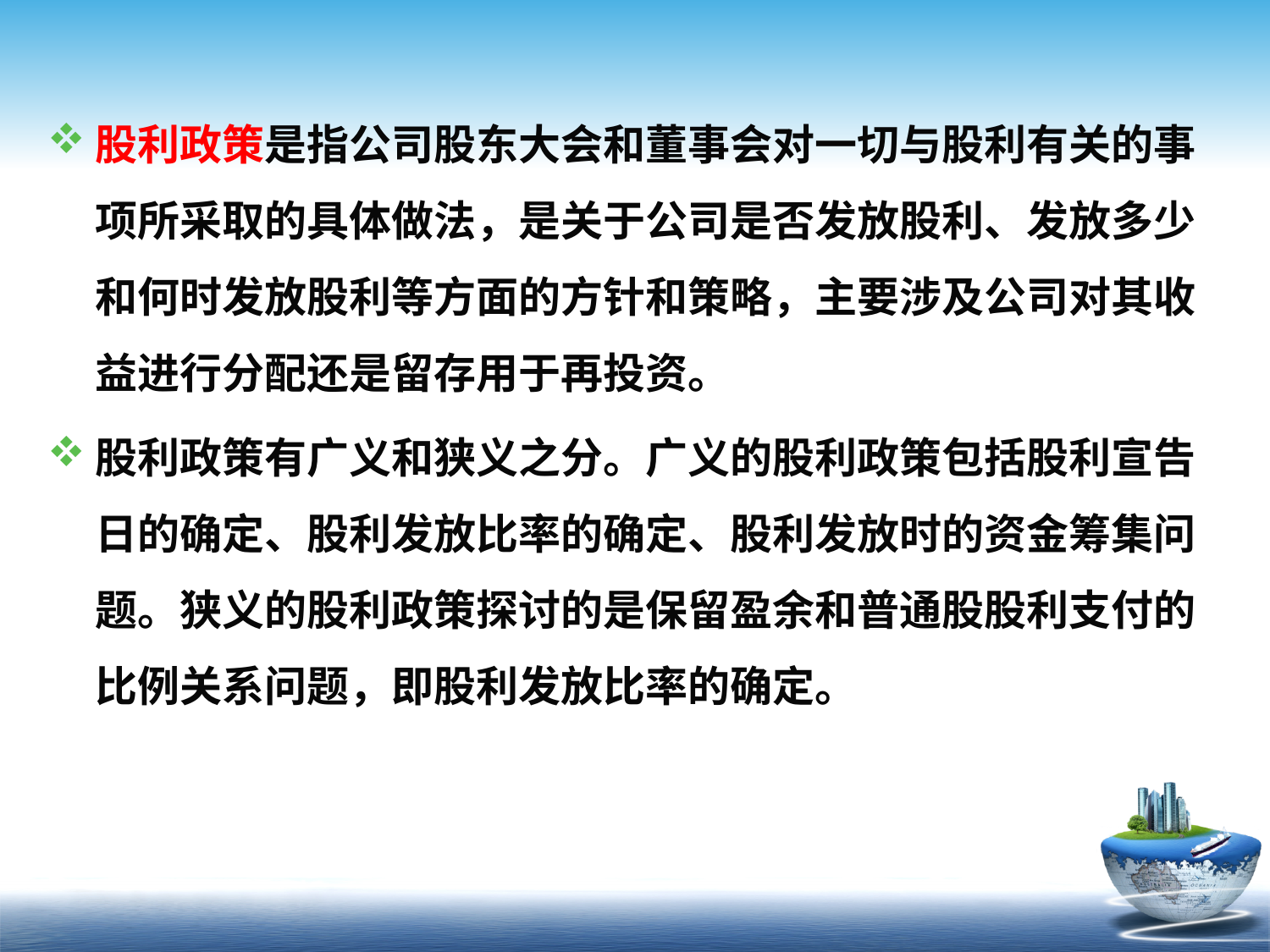

股利政策是指公司股东大会和董事会对一切与股利有关的事项所采取的具体做法，是关于公司是否发放股利、发放多少和何时发放股利等方面的方针和策略，主要涉及公司对其收益进行分配还是留存用于再投资。
股利政策有广义和狭义之分。广义的股利政策包括股利宣告日的确定、股利发放比率的确定、股利发放时的资金筹集问题。狭义的股利政策探讨的是保留盈余和普通股股利支付的比例关系问题，即股利发放比率的确定。